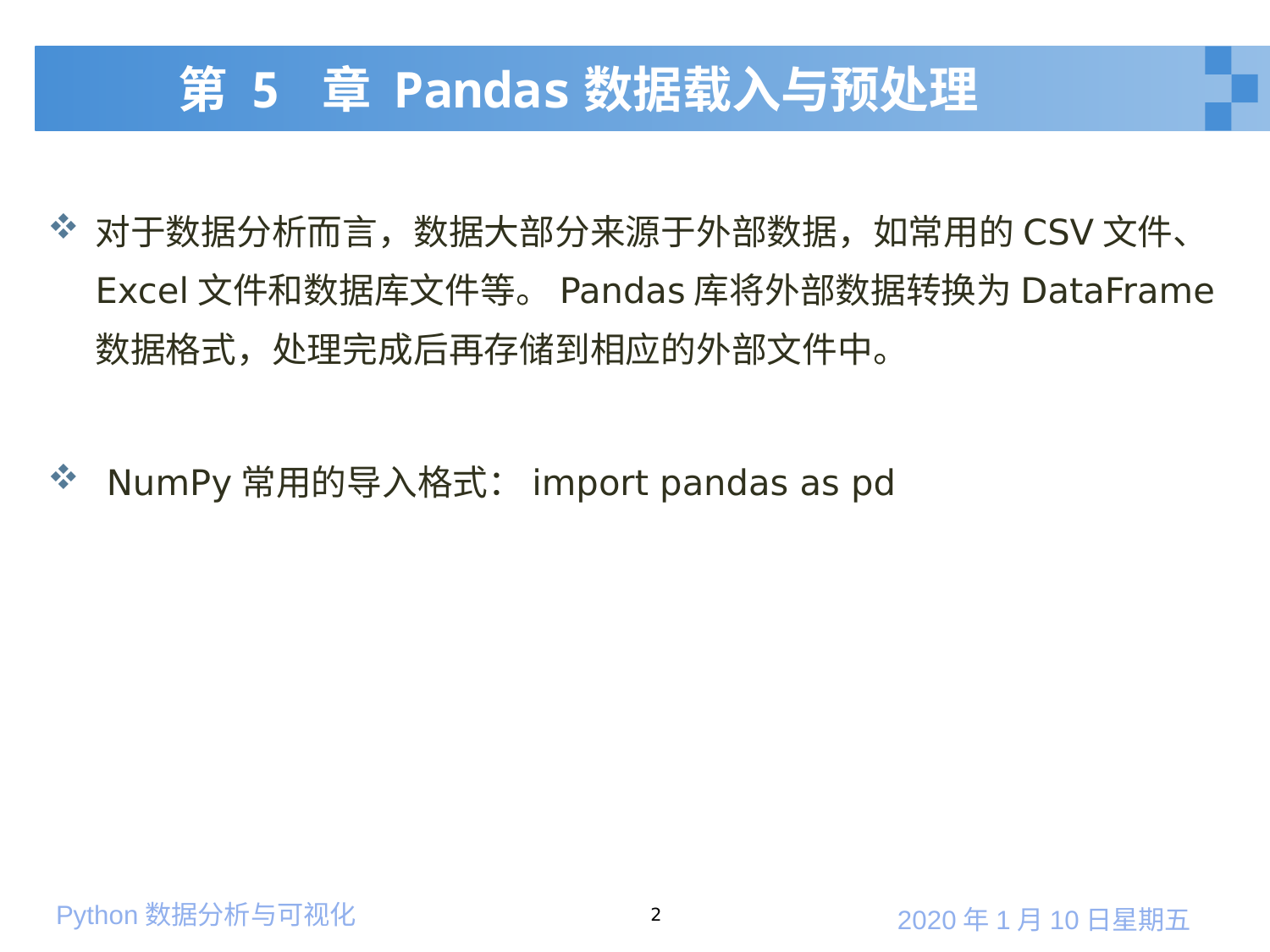

# 第 5 章 Pandas数据载入与预处理
对于数据分析而言，数据大部分来源于外部数据，如常用的CSV文件、Excel文件和数据库文件等。Pandas库将外部数据转换为DataFrame数据格式，处理完成后再存储到相应的外部文件中。

 NumPy常用的导入格式：import pandas as pd
2
2020年1月10日星期五